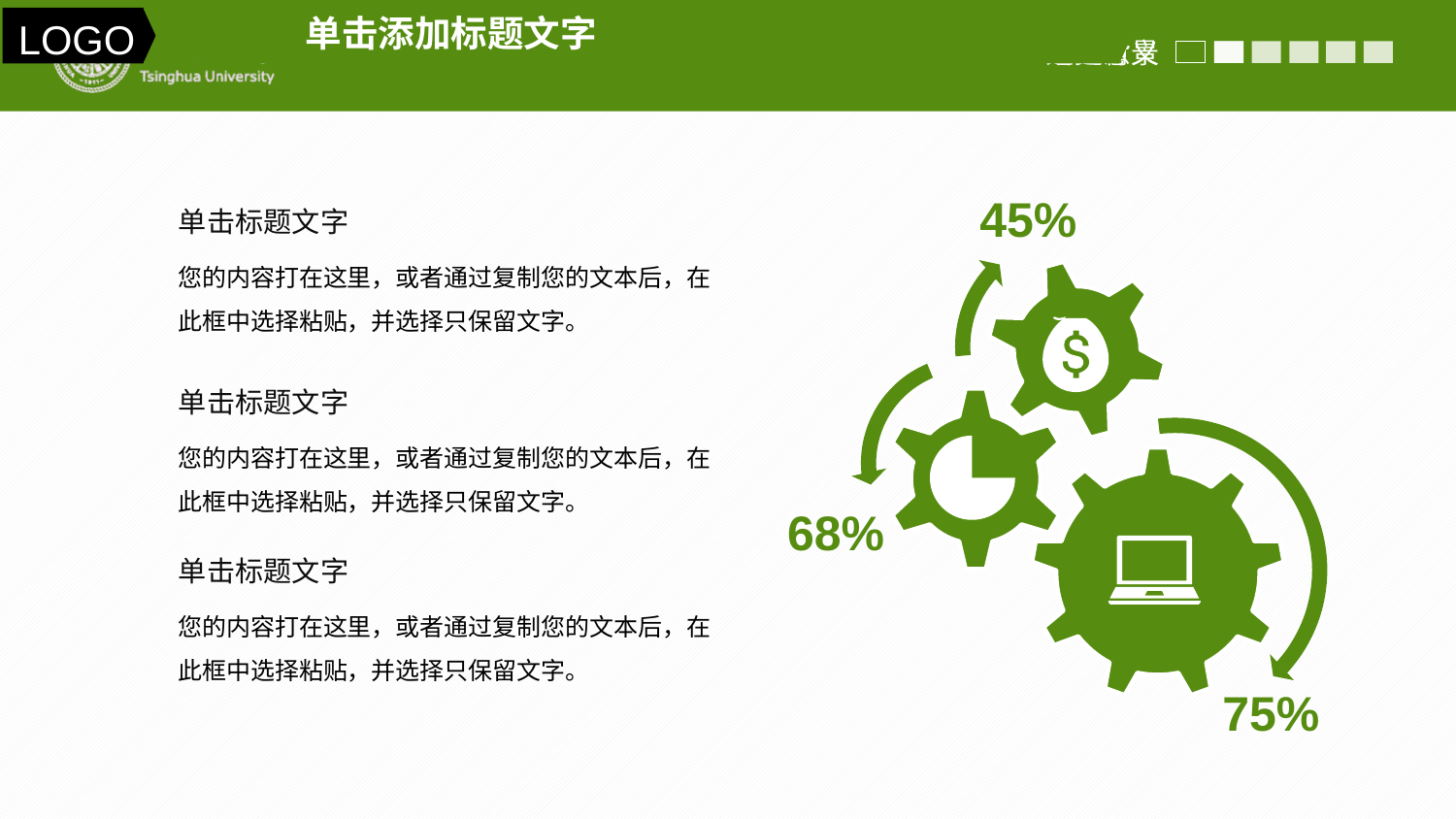

单击添加标题文字
LOGO

研究意义
选题背景

45%
单击标题文字
您的内容打在这里，或者通过复制您的文本后，在此框中选择粘贴，并选择只保留文字。

单击标题文字
您的内容打在这里，或者通过复制您的文本后，在此框中选择粘贴，并选择只保留文字。

68%
单击标题文字
您的内容打在这里，或者通过复制您的文本后，在此框中选择粘贴，并选择只保留文字。
75%